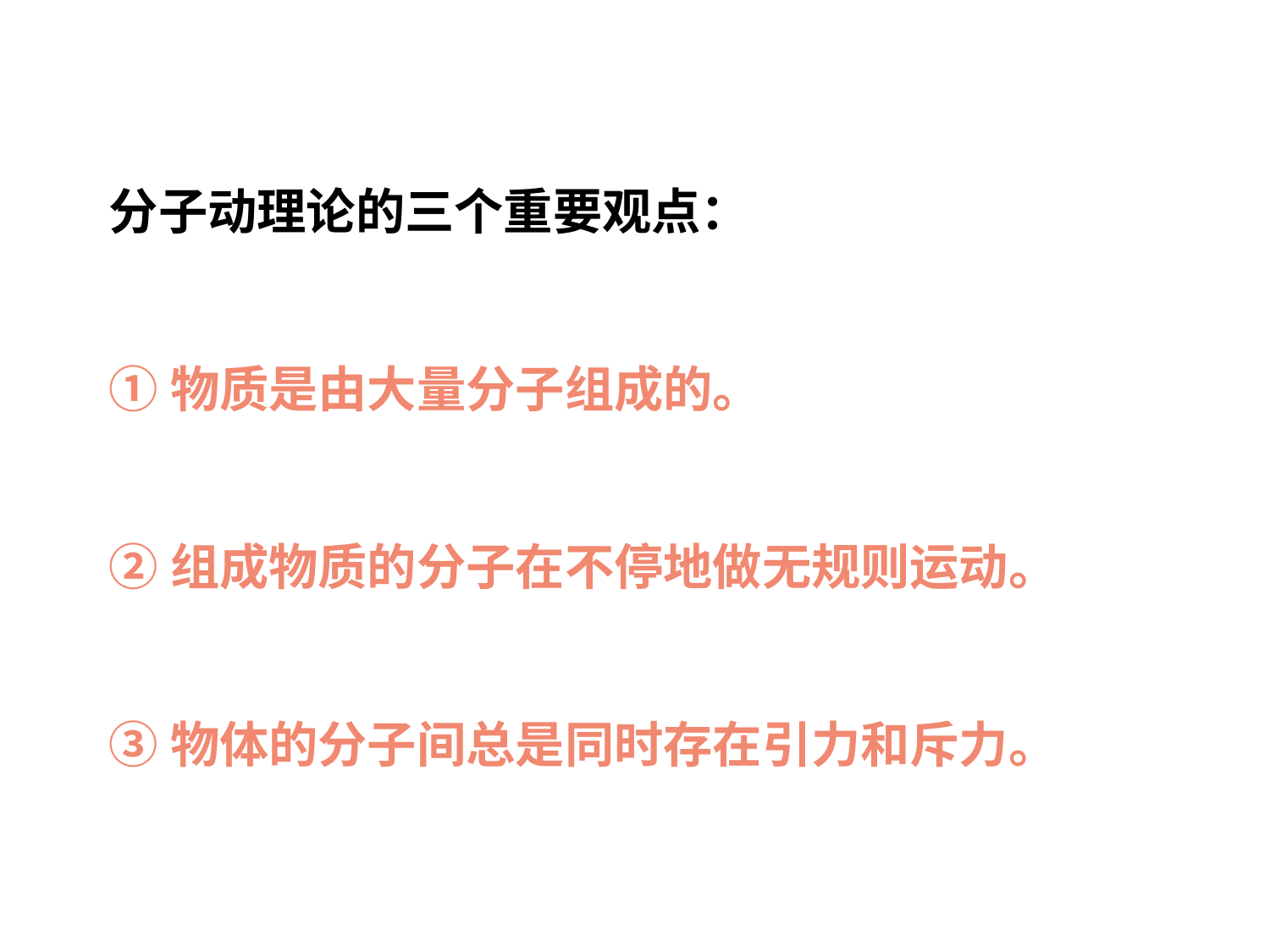

分子动理论的三个重要观点：

①物质是由大量分子组成的。

②组成物质的分子在不停地做无规则运动。

③物体的分子间总是同时存在引力和斥力。